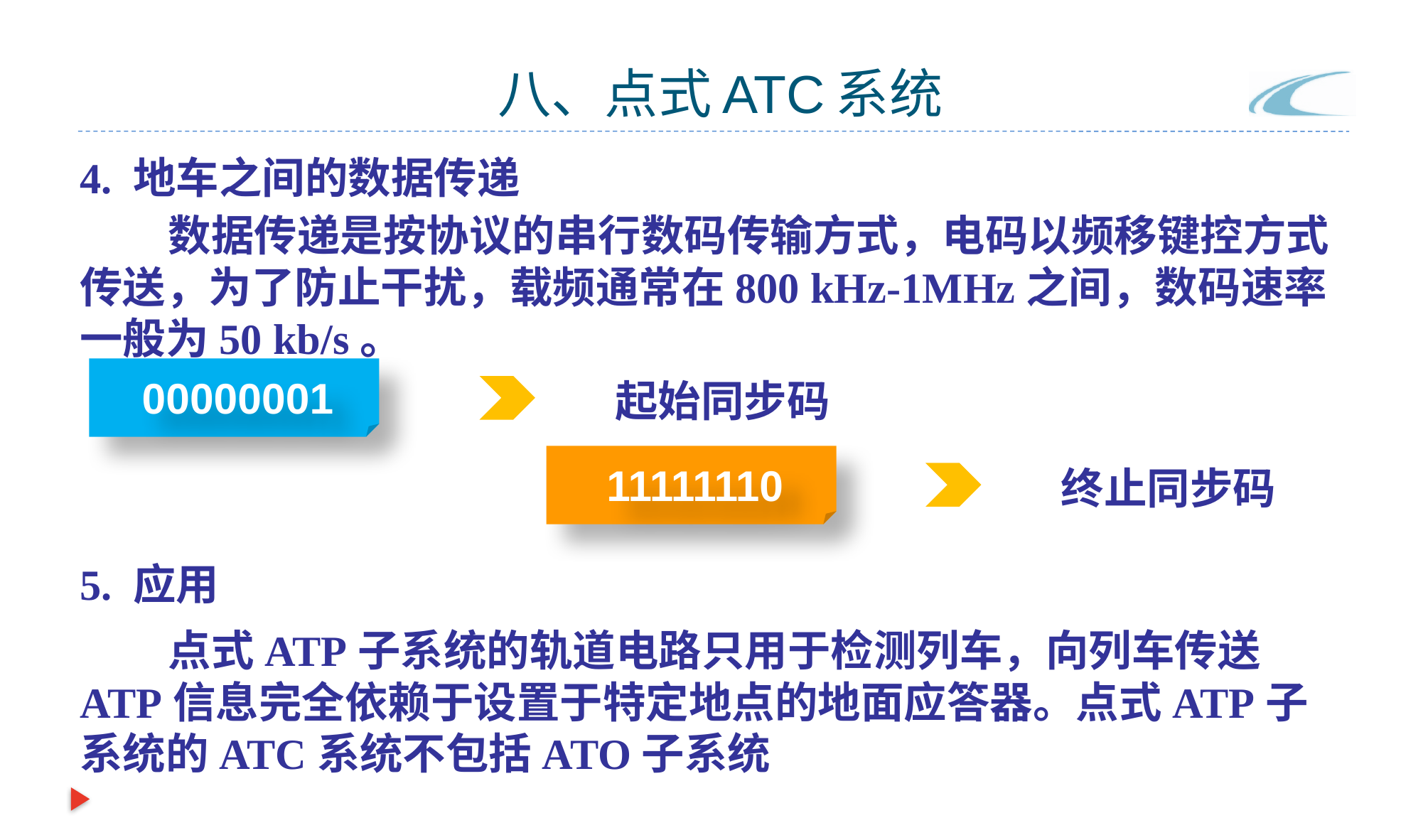

# 八、点式ATC系统
4. 地车之间的数据传递
        数据传递是按协议的串行数码传输方式，电码以频移键控方式传送，为了防止干扰，载频通常在800 kHz-1MHz之间，数码速率一般为50 kb/s。

00000001
起始同步码

11111110
终止同步码

5. 应用
        点式ATP子系统的轨道电路只用于检测列车，向列车传送ATP信息完全依赖于设置于特定地点的地面应答器。点式ATP子系统的ATC系统不包括ATO子系统